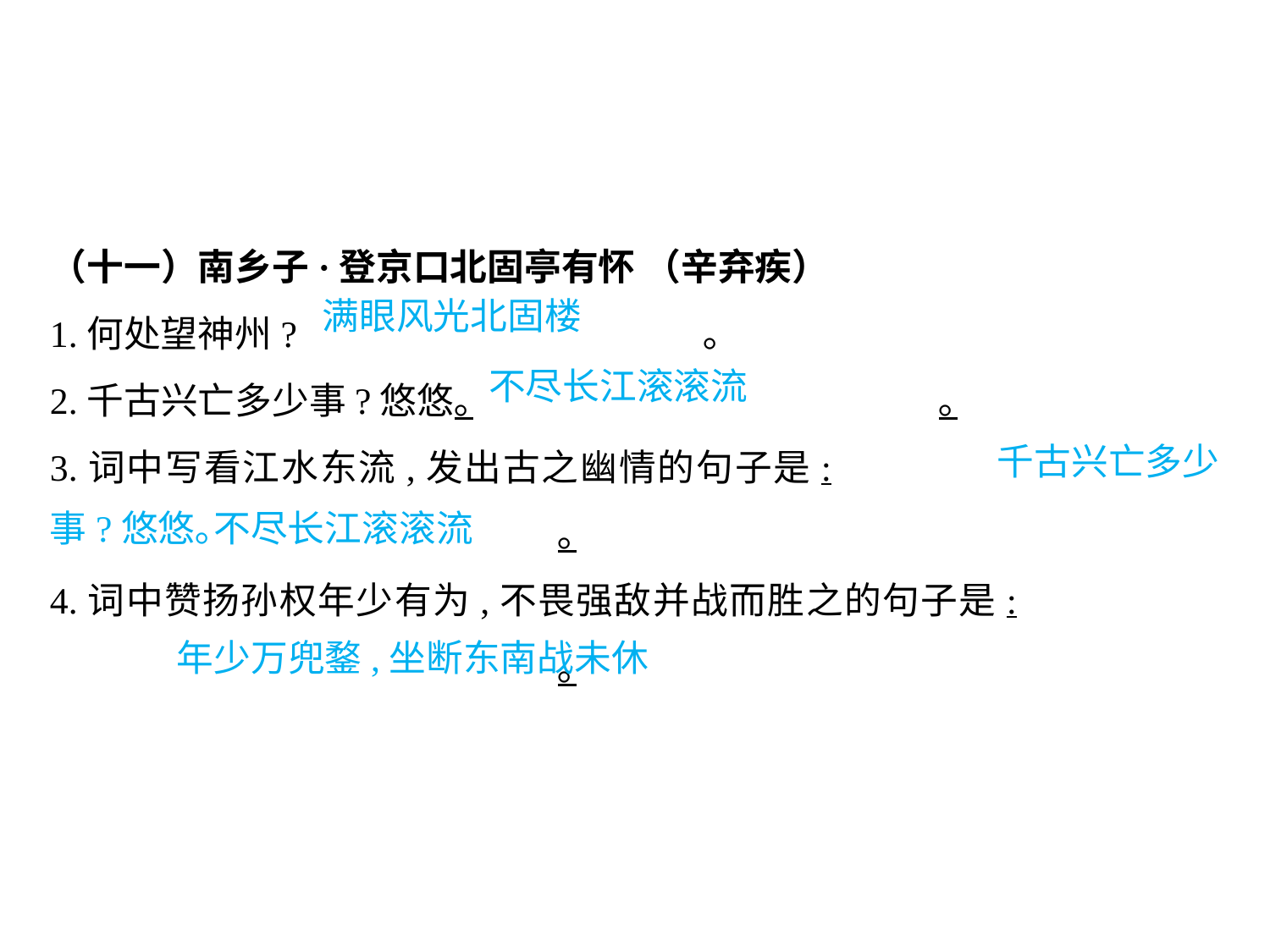

（十一）南乡子·登京口北固亭有怀 （辛弃疾）
1.何处望神州?				 ｡
2.千古兴亡多少事?悠悠｡				｡
3.词中写看江水东流,发出古之幽情的句子是:								｡
4.词中赞扬孙权年少有为,不畏强敌并战而胜之的句子是:						｡
满眼风光北固楼
不尽长江滚滚流
							      千古兴亡多少事?悠悠｡不尽长江滚滚流
										年少万兜鍪,坐断东南战未休